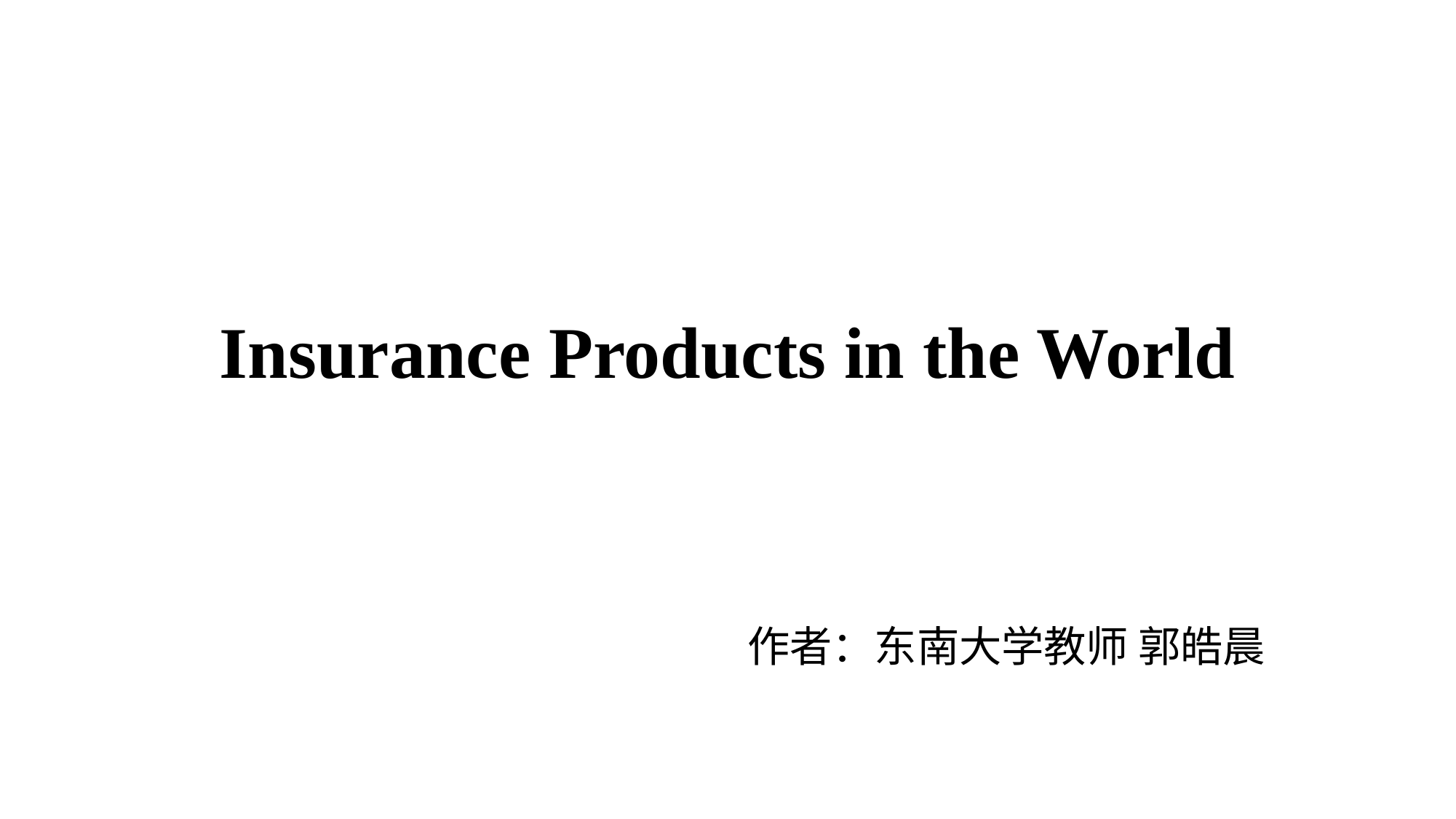

# Insurance Products in the World
作者：东南大学教师 郭皓晨